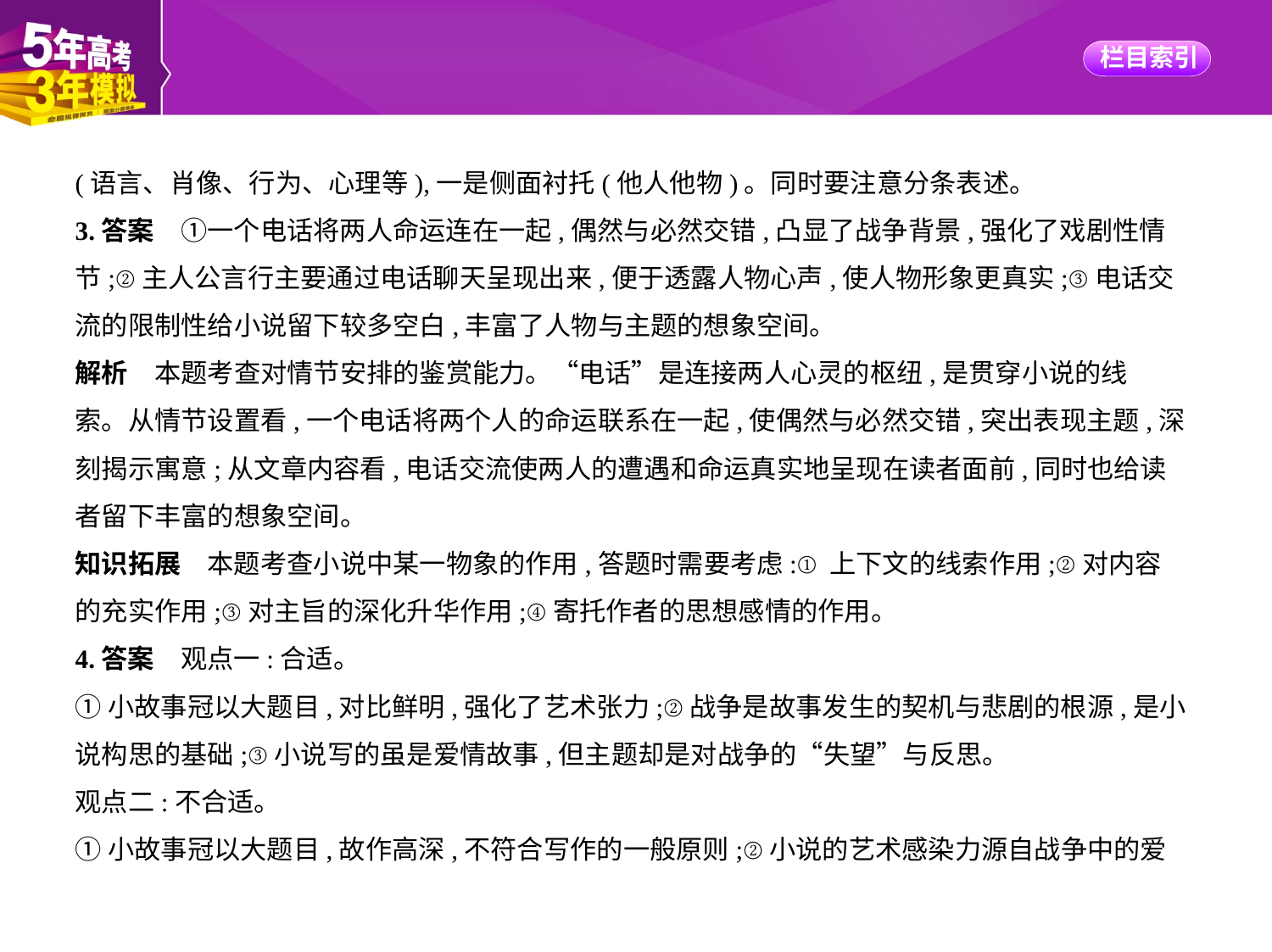

(语言、肖像、行为、心理等),一是侧面衬托(他人他物)。同时要注意分条表述。
3.答案　①一个电话将两人命运连在一起,偶然与必然交错,凸显了战争背景,强化了戏剧性情
节;②主人公言行主要通过电话聊天呈现出来,便于透露人物心声,使人物形象更真实;③电话交
流的限制性给小说留下较多空白,丰富了人物与主题的想象空间。
解析　本题考查对情节安排的鉴赏能力。“电话”是连接两人心灵的枢纽,是贯穿小说的线
索。从情节设置看,一个电话将两个人的命运联系在一起,使偶然与必然交错,突出表现主题,深
刻揭示寓意;从文章内容看,电话交流使两人的遭遇和命运真实地呈现在读者面前,同时也给读
者留下丰富的想象空间。
知识拓展　本题考查小说中某一物象的作用,答题时需要考虑:①上下文的线索作用;②对内容
的充实作用;③对主旨的深化升华作用;④寄托作者的思想感情的作用。
4.答案　观点一:合适。
①小故事冠以大题目,对比鲜明,强化了艺术张力;②战争是故事发生的契机与悲剧的根源,是小
说构思的基础;③小说写的虽是爱情故事,但主题却是对战争的“失望”与反思。
观点二:不合适。
①小故事冠以大题目,故作高深,不符合写作的一般原则;②小说的艺术感染力源自战争中的爱